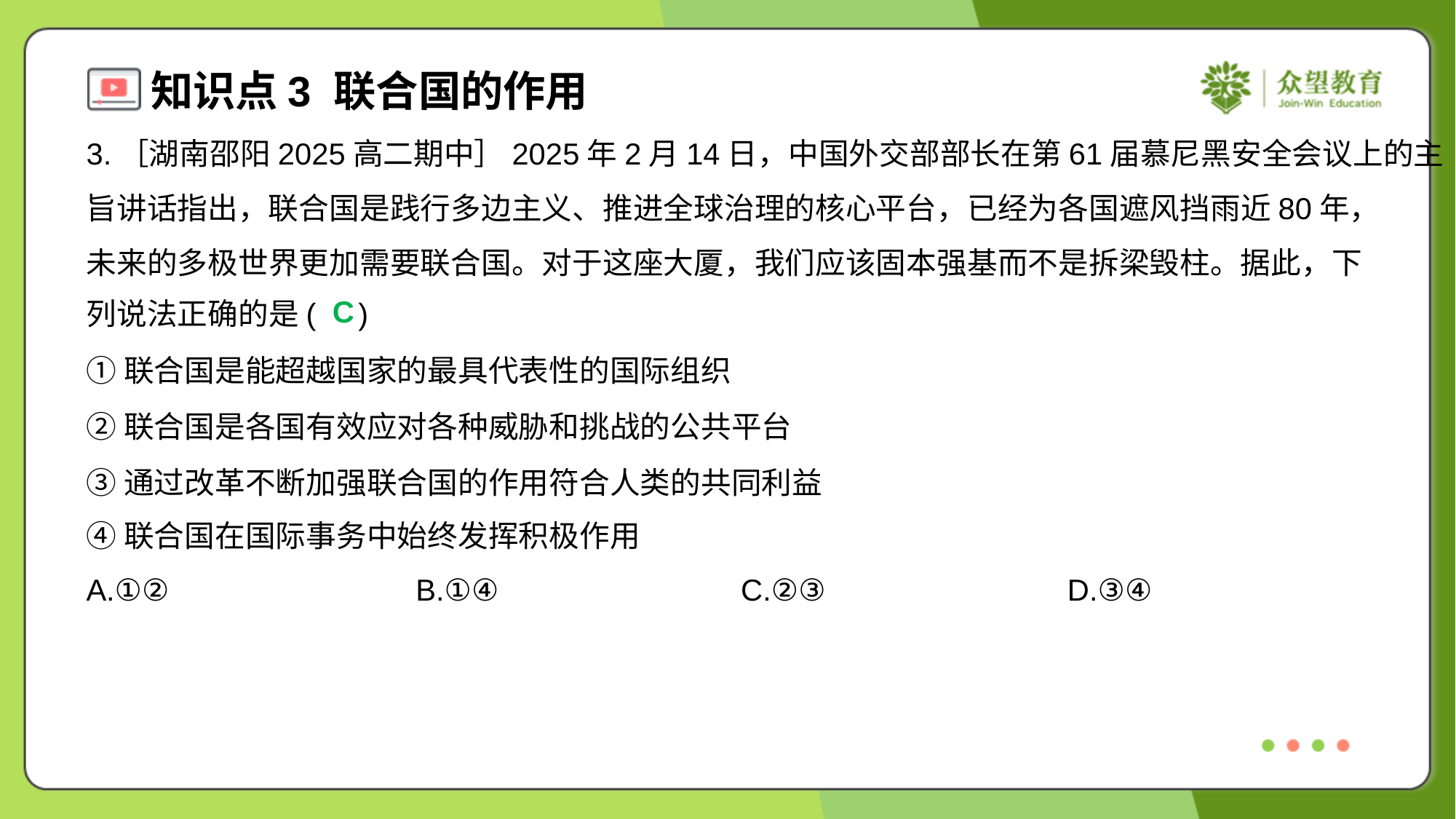

3.［湖南邵阳2025高二期中］2025年2月14日，中国外交部部长在第61届慕尼黑安全会议上的主
旨讲话指出，联合国是践行多边主义、推进全球治理的核心平台，已经为各国遮风挡雨近80年，
未来的多极世界更加需要联合国。对于这座大厦，我们应该固本强基而不是拆梁毁柱。据此，下
列说法正确的是(     )
C
①联合国是能超越国家的最具代表性的国际组织
②联合国是各国有效应对各种威胁和挑战的公共平台
③通过改革不断加强联合国的作用符合人类的共同利益
④联合国在国际事务中始终发挥积极作用
A.①②	B.①④	C.②③	D.③④